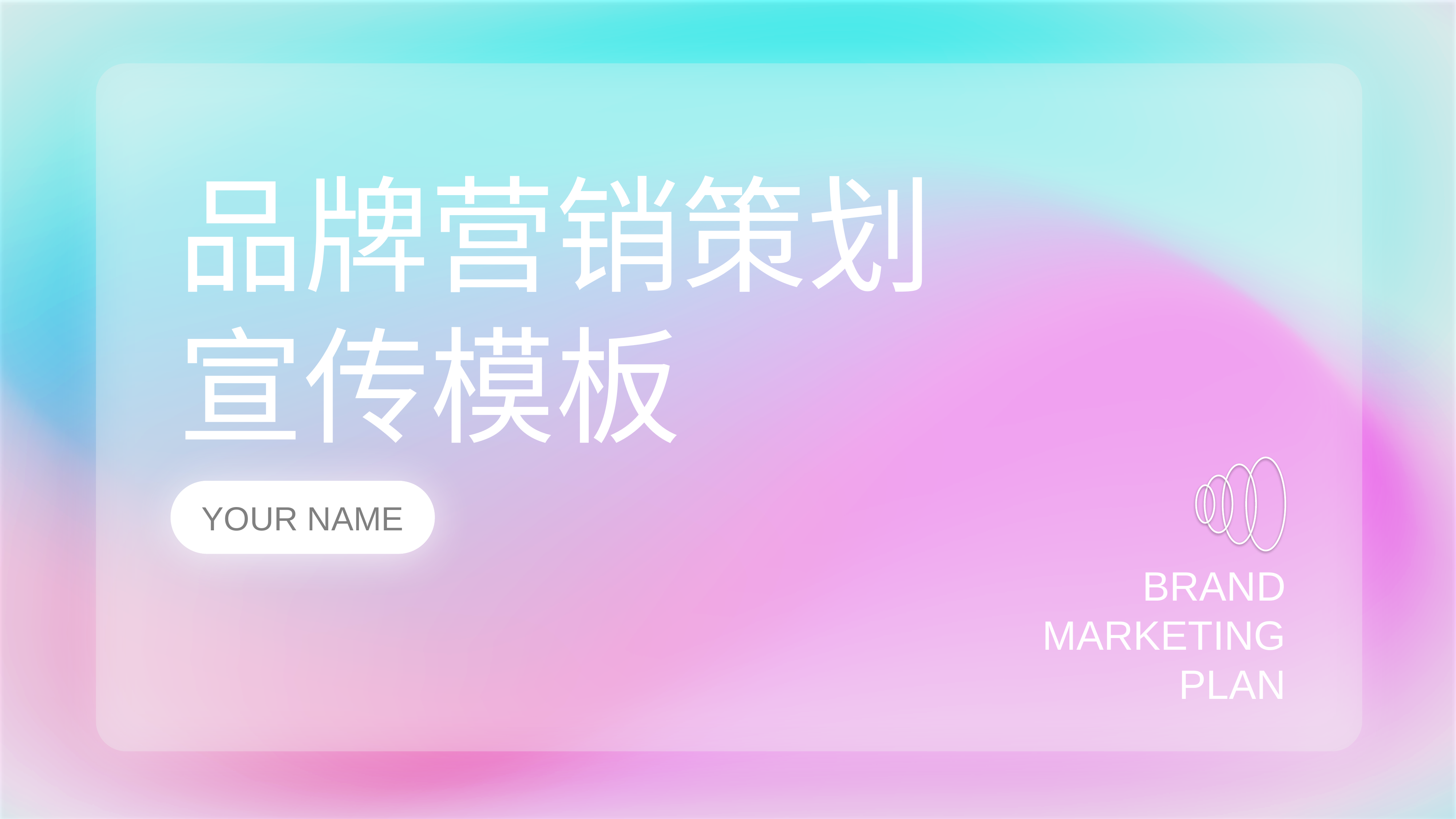

YOUR NAME
品牌营销策划
宣传模板

YOUR NAME
BRAND
MARKETING
PLAN